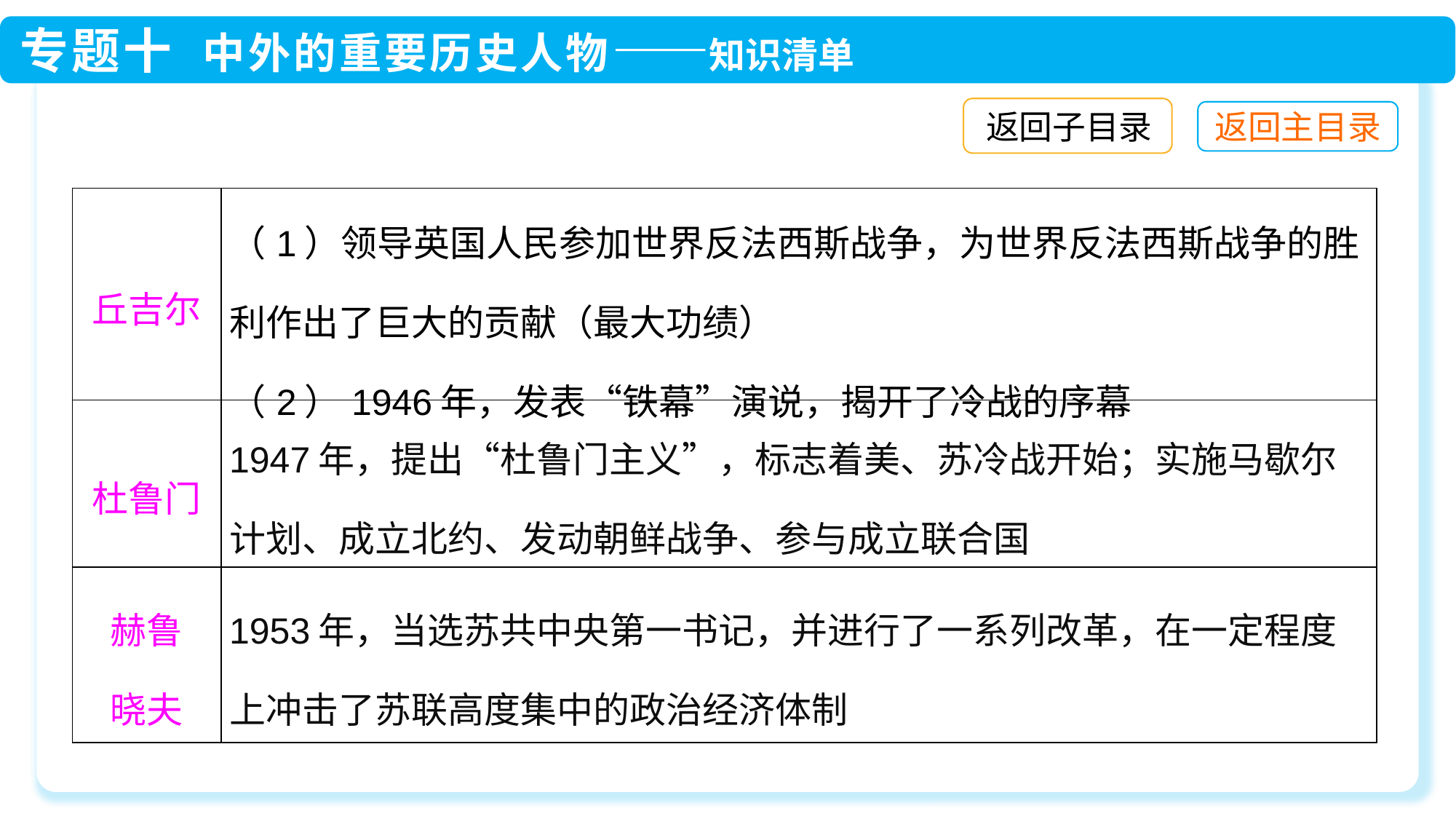

返回子目录
| 丘吉尔 | （1）领导英国人民参加世界反法西斯战争，为世界反法西斯战争的胜利作出了巨大的贡献（最大功绩） （2）1946年，发表“铁幕”演说，揭开了冷战的序幕 |
| --- | --- |
| 杜鲁门 | 1947年，提出“杜鲁门主义”，标志着美、苏冷战开始；实施马歇尔计划、成立北约、发动朝鲜战争、参与成立联合国 |
| 赫鲁 晓夫 | 1953年，当选苏共中央第一书记，并进行了一系列改革，在一定程度上冲击了苏联高度集中的政治经济体制 |